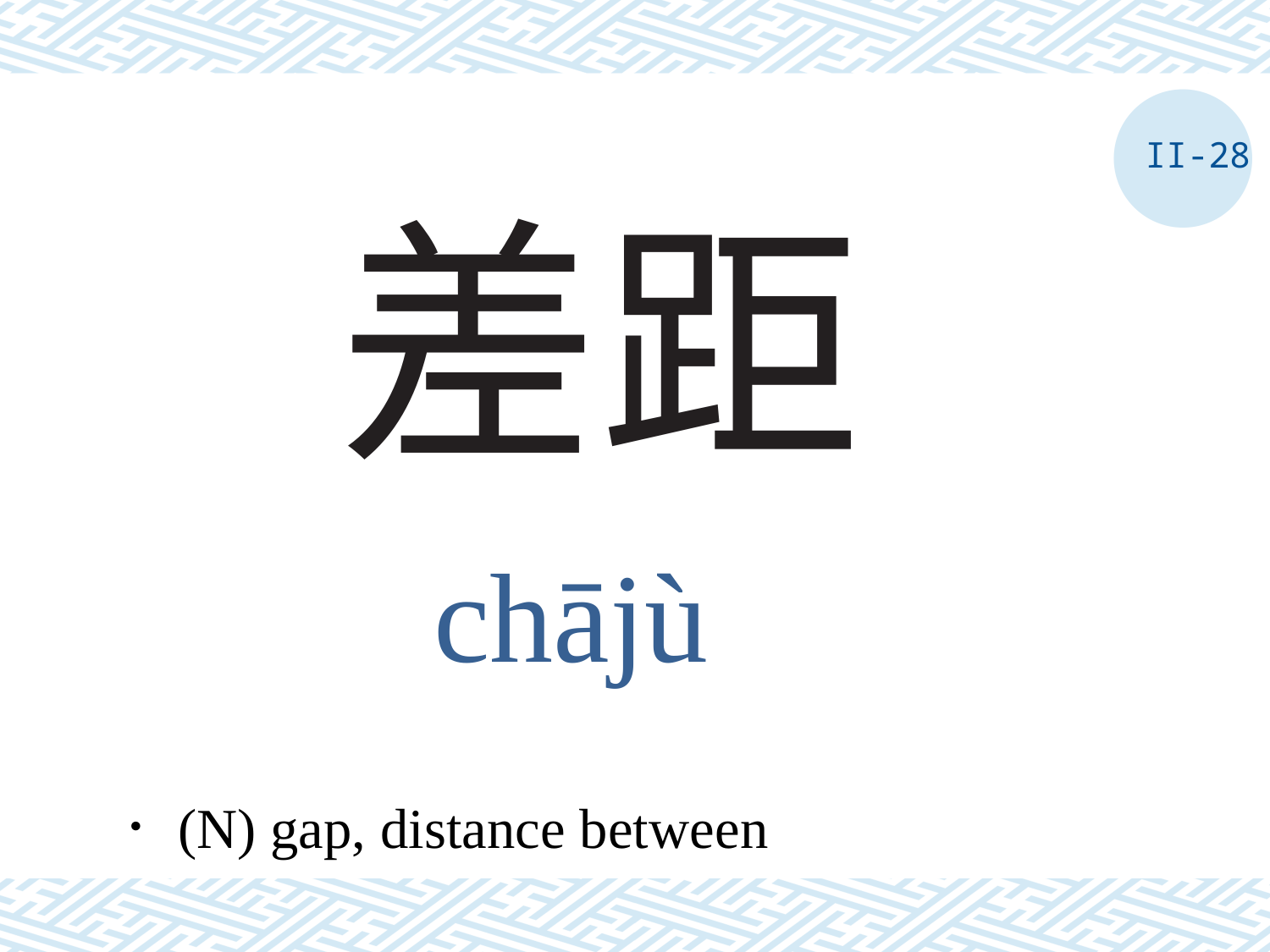

II-28

# 差距
chājù
．(N) gap, distance between